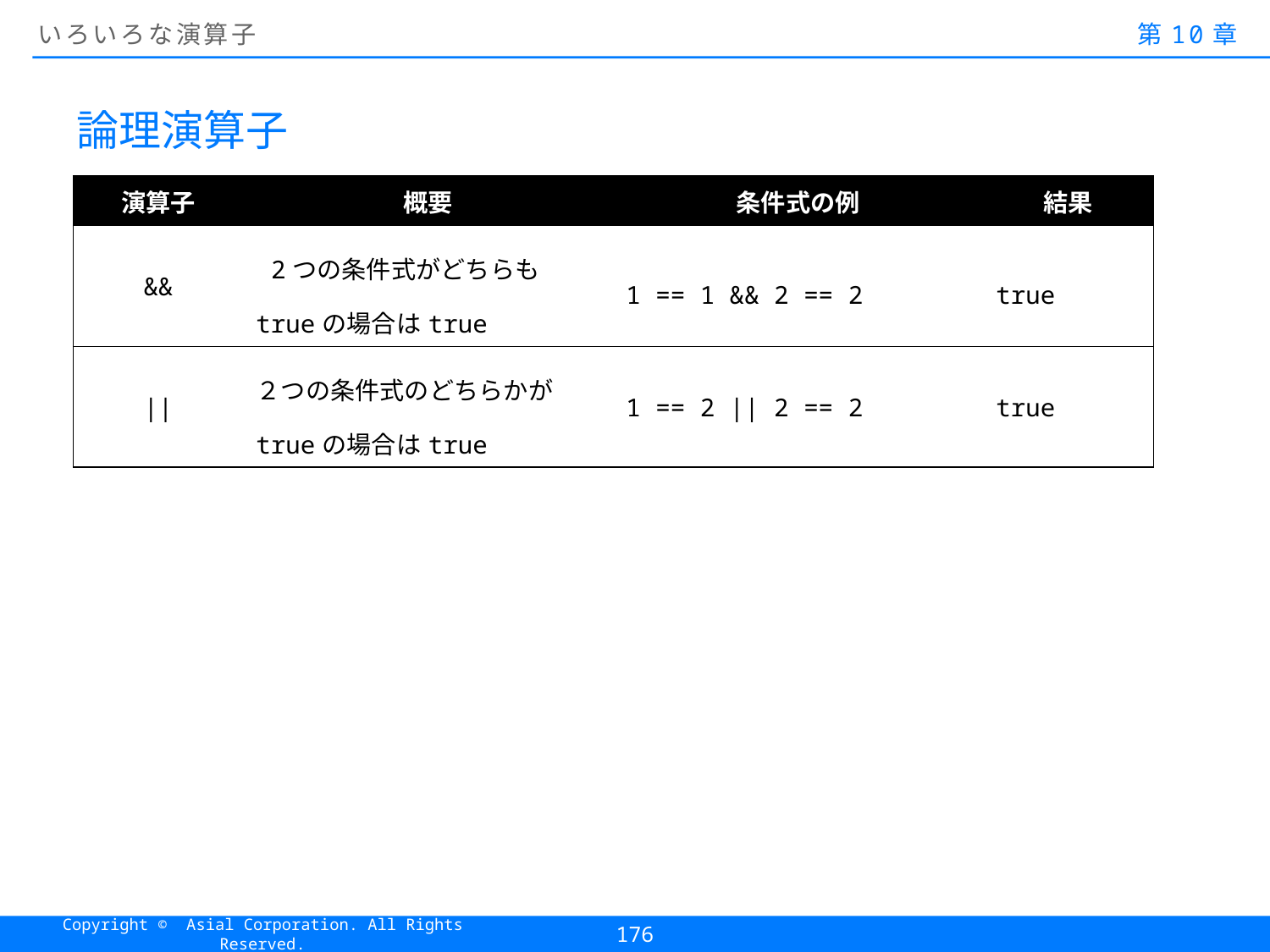

# いろいろな演算子
第10章
論理演算子
| 演算子 | 概要 | 条件式の例 | 結果 |
| --- | --- | --- | --- |
| && | 2つの条件式がどちらも trueの場合はtrue | 1 == 1 && 2 == 2 | true |
| || | ２つの条件式のどちらかが trueの場合はtrue | 1 == 2 || 2 == 2 | true |
176